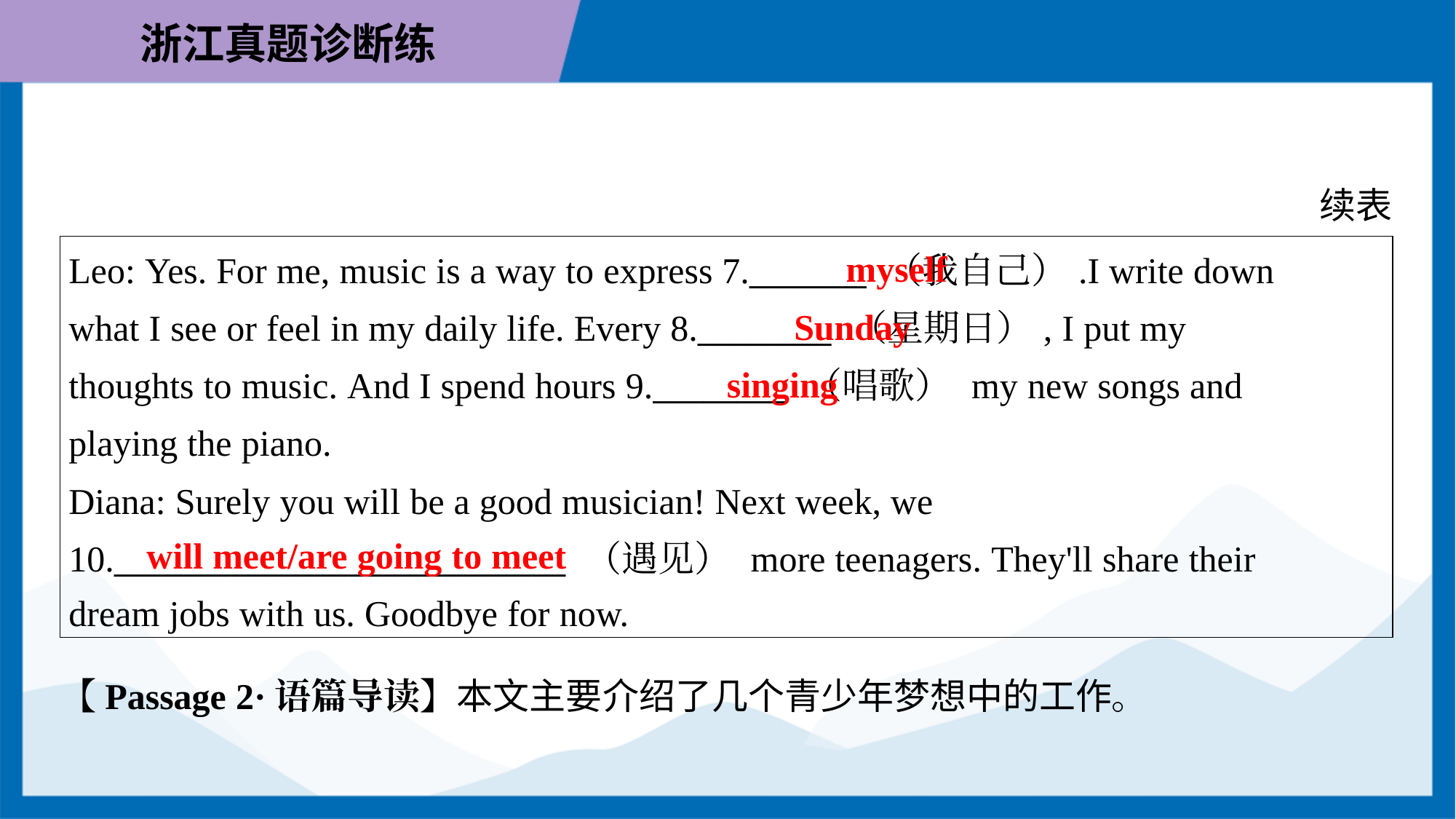

续表
myself
| Leo: Yes. For me, music is a way to express 7.\_\_\_\_\_\_\_ （我自己）.I write down what I see or feel in my daily life. Every 8.\_\_\_\_\_\_\_\_ （星期日）, I put my thoughts to music. And I spend hours 9.\_\_\_\_\_\_\_\_ （唱歌） my new songs and playing the piano. Diana: Surely you will be a good musician! Next week, we 10.\_\_\_\_\_\_\_\_\_\_\_\_\_\_\_\_\_\_\_\_\_\_\_\_\_\_\_ （遇见） more teenagers. They'll share their dream jobs with us. Goodbye for now. |
| --- |
Sunday
singing
will meet/are going to meet
【Passage 2·语篇导读】本文主要介绍了几个青少年梦想中的工作。